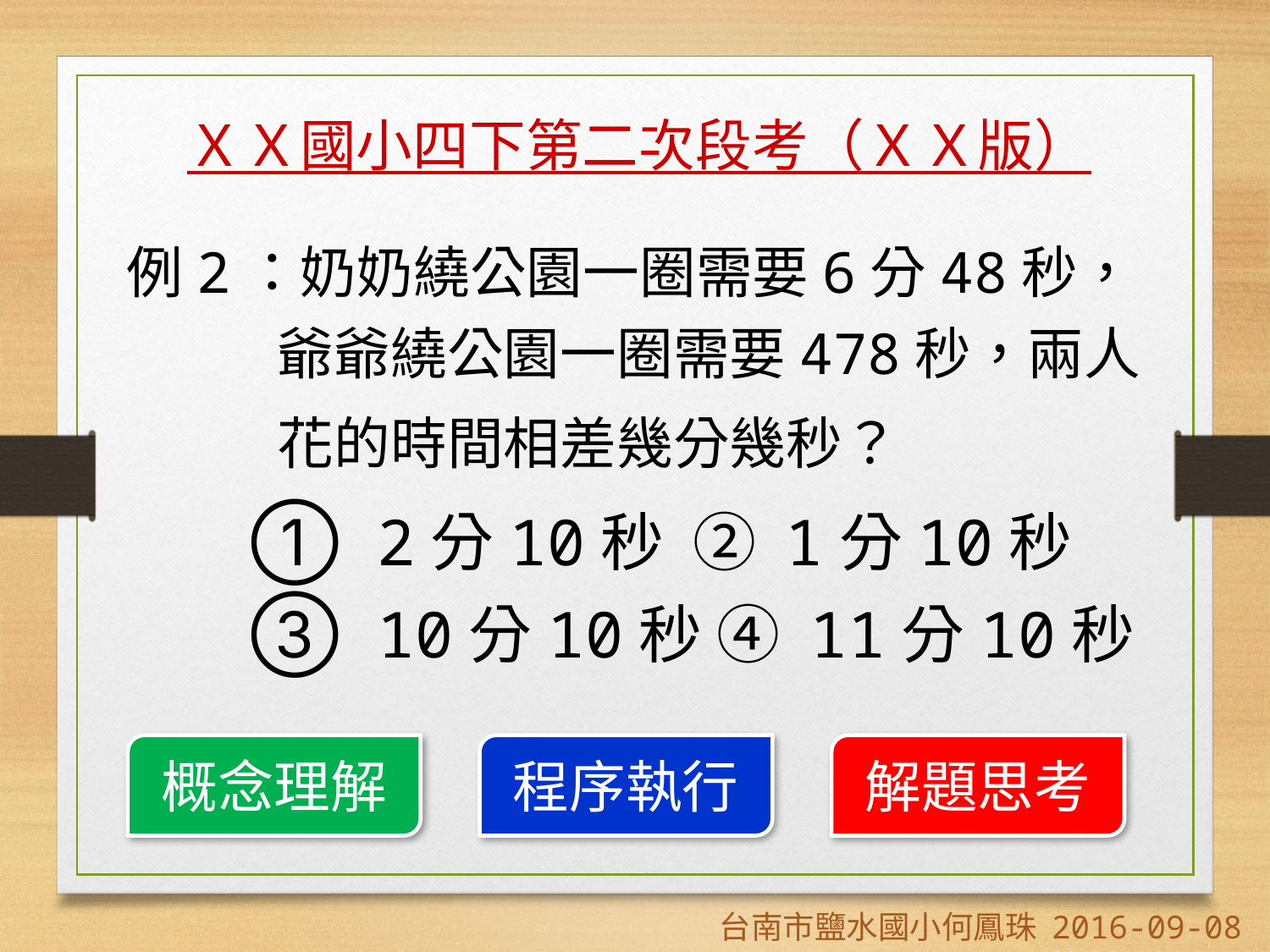

ＸＸ國小四下第二次段考（ＸＸ版）
例2：奶奶繞公園一圈需要6分48秒，爺爺繞公園一圈需要478秒，兩人花的時間相差幾分幾秒？
➀ 2分10秒  ➁ 1分10秒
➂ 10分10秒 ➃ 11分10秒
概念理解
程序執行
解題思考